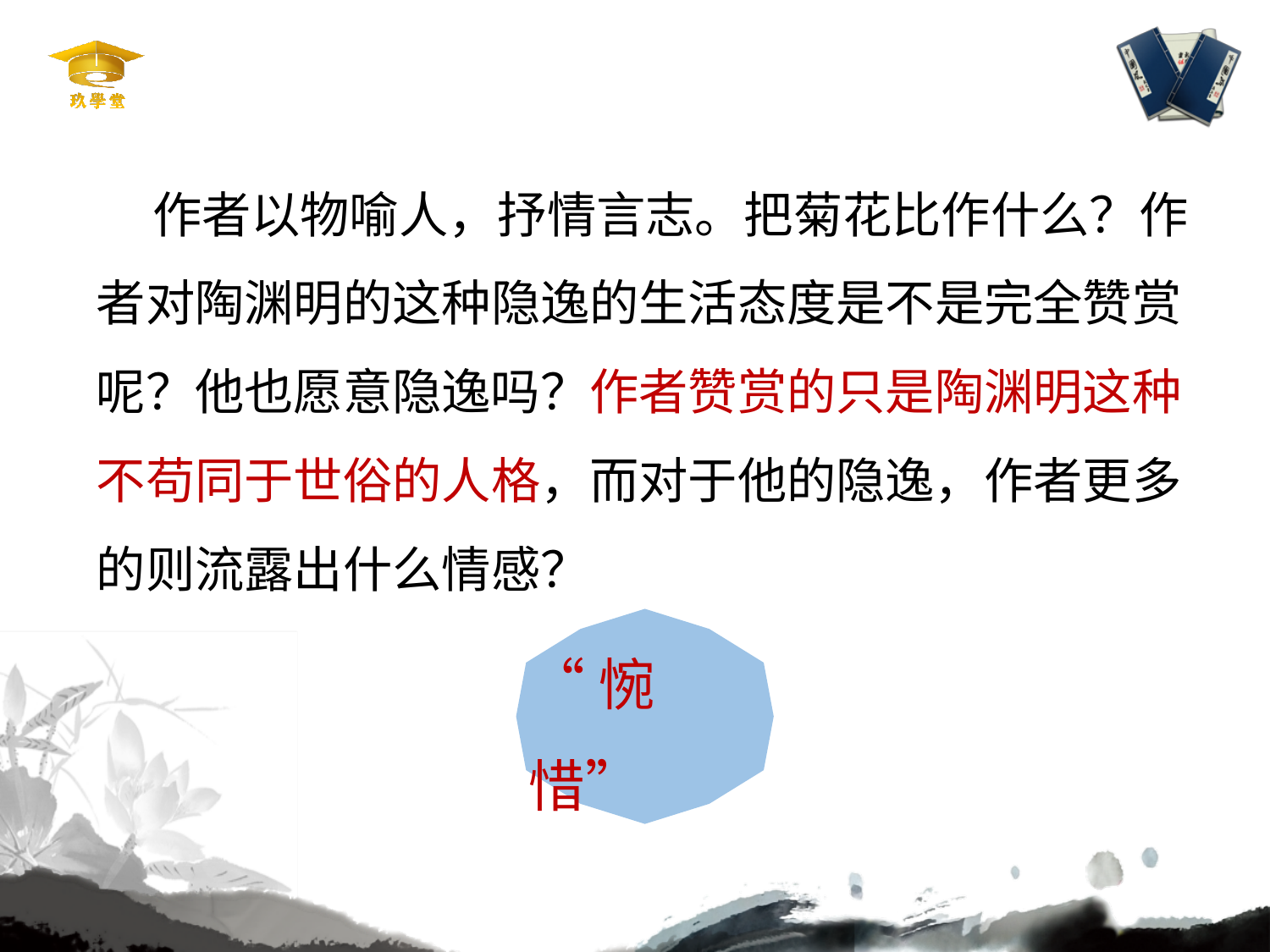

作者以物喻人，抒情言志。把菊花比作什么？作者对陶渊明的这种隐逸的生活态度是不是完全赞赏呢？他也愿意隐逸吗？作者赞赏的只是陶渊明这种不苟同于世俗的人格，而对于他的隐逸，作者更多的则流露出什么情感？
“惋惜”